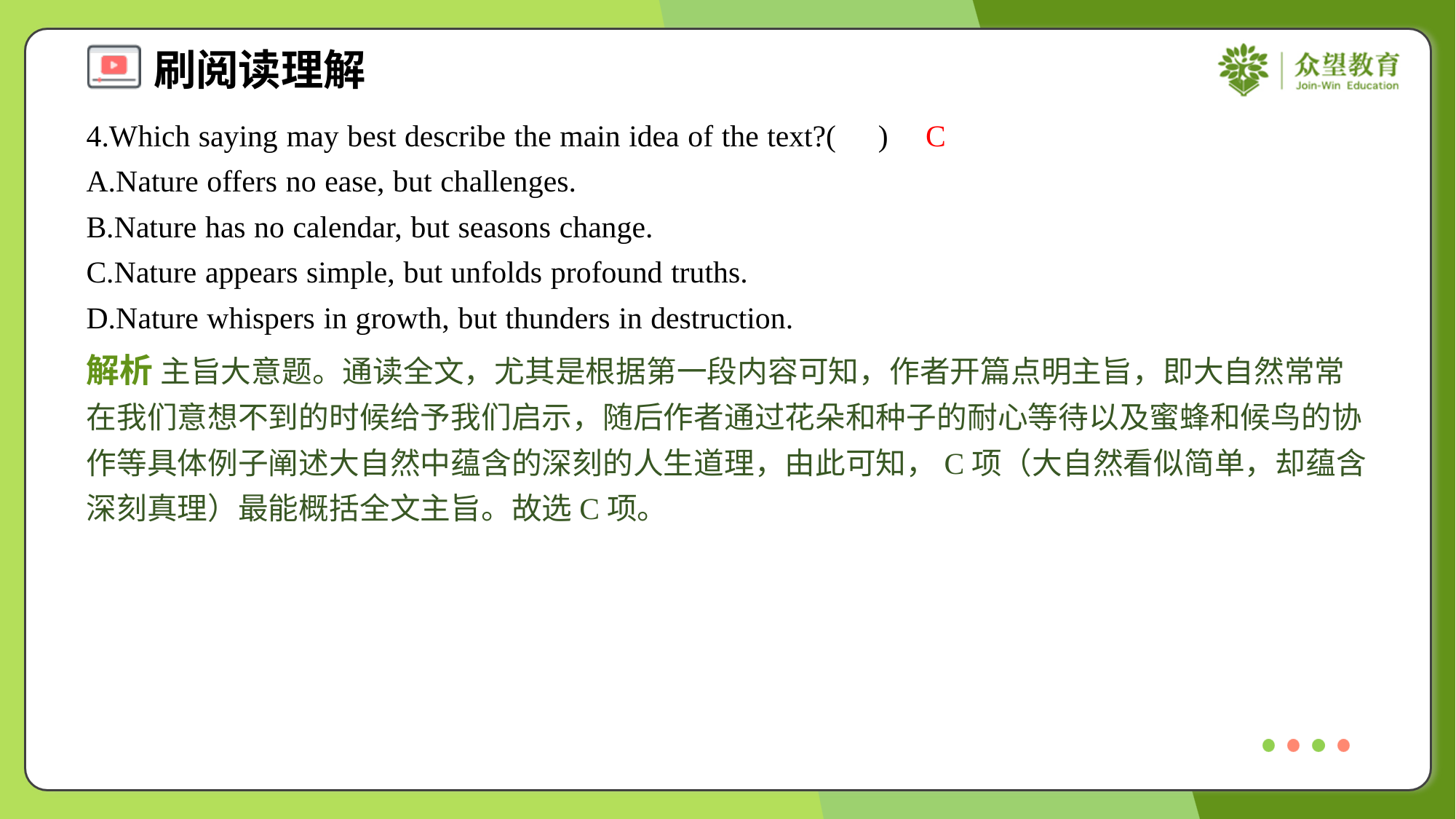

4.Which saying may best describe the main idea of the text?(     )
C
A.Nature offers no ease, but challenges.
B.Nature has no calendar, but seasons change.
C.Nature appears simple, but unfolds profound truths.
D.Nature whispers in growth, but thunders in destruction.
解析 主旨大意题。通读全文，尤其是根据第一段内容可知，作者开篇点明主旨，即大自然常常在我们意想不到的时候给予我们启示，随后作者通过花朵和种子的耐心等待以及蜜蜂和候鸟的协作等具体例子阐述大自然中蕴含的深刻的人生道理，由此可知，C项（大自然看似简单，却蕴含深刻真理）最能概括全文主旨。故选C项。